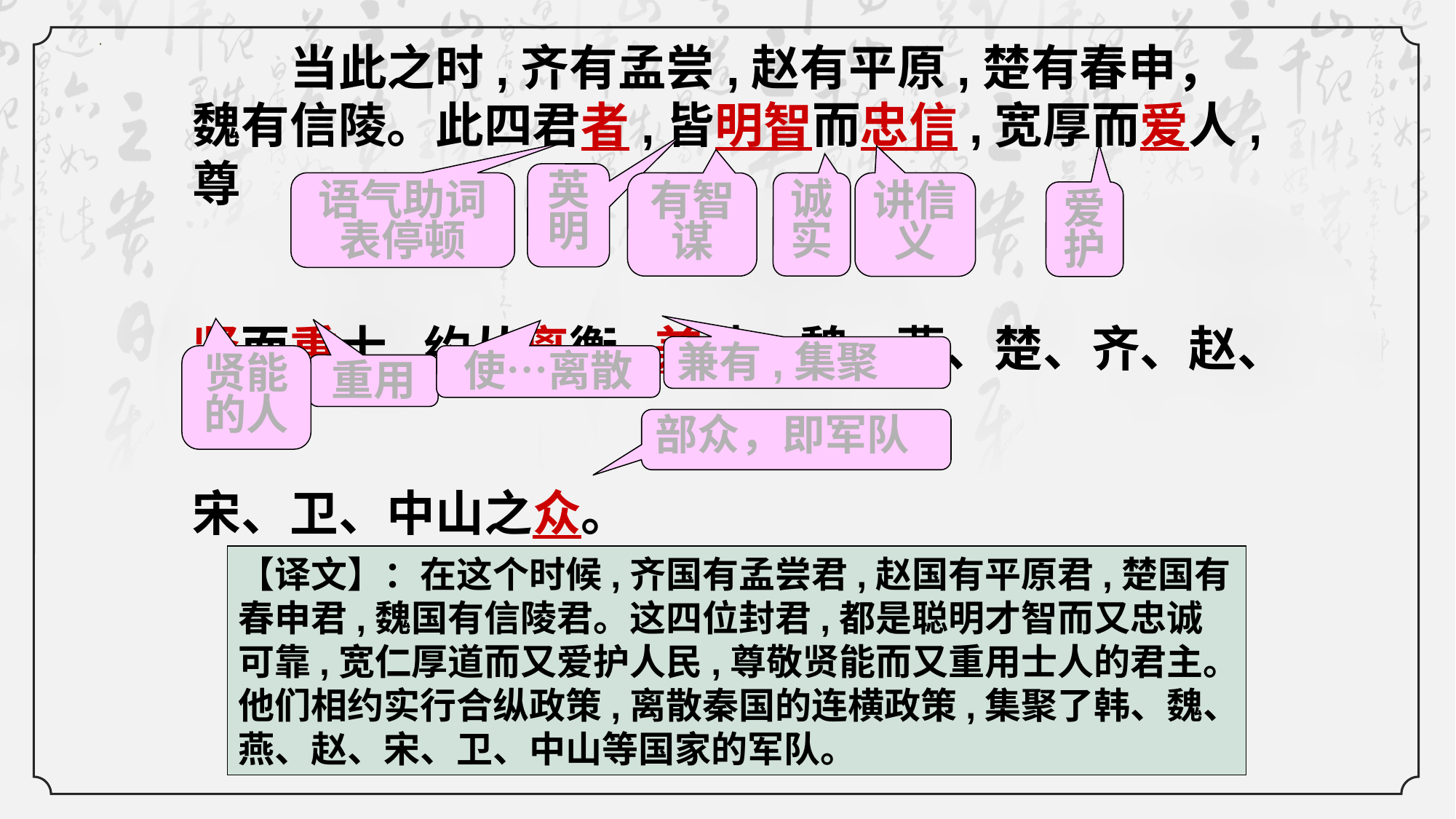

当此之时,齐有孟尝,赵有平原,楚有春申，魏有信陵。此四君者,皆明智而忠信,宽厚而爱人,尊

贤而重士,约从离衡,兼韩、魏、燕、楚、齐、赵、

宋、卫、中山之众。
英
明
语气助词
表停顿
有智谋
诚实
讲信义
爱护
兼有,集聚
贤能的人
使…离散
重用
部众，即军队
【译文】：在这个时候,齐国有孟尝君,赵国有平原君,楚国有春申君,魏国有信陵君。这四位封君,都是聪明才智而又忠诚可靠,宽仁厚道而又爱护人民,尊敬贤能而又重用士人的君主。他们相约实行合纵政策,离散秦国的连横政策,集聚了韩、魏、燕、赵、宋、卫、中山等国家的军队。